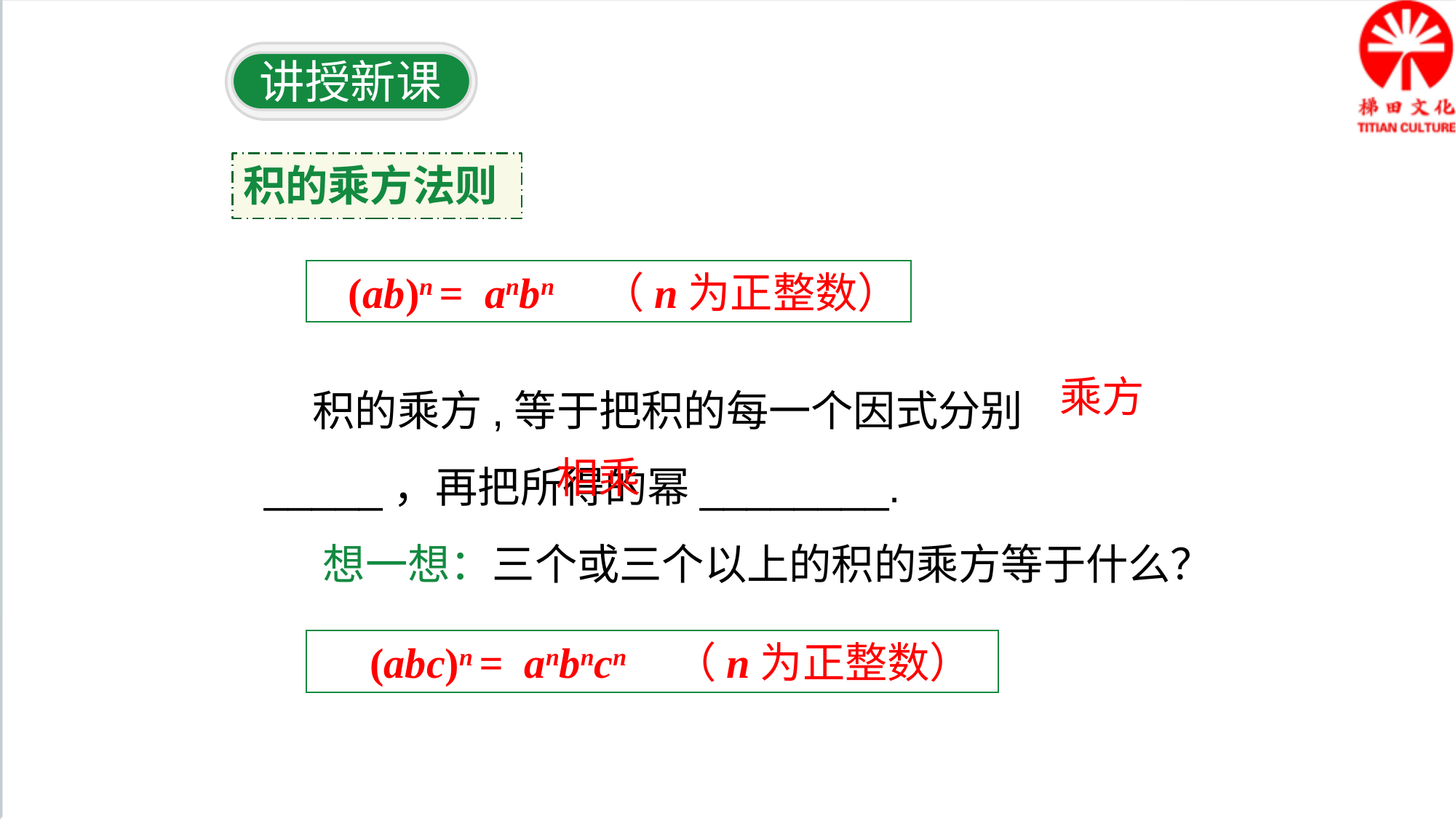

讲授新课
积的乘方法则
   (ab)n =  anbn      （n为正整数）
    积的乘方,等于把积的每一个因式分别_____，再把所得的幂________.
乘方
相乘
    想一想：三个或三个以上的积的乘方等于什么？
     (abc)n =  anbncn      （n为正整数）